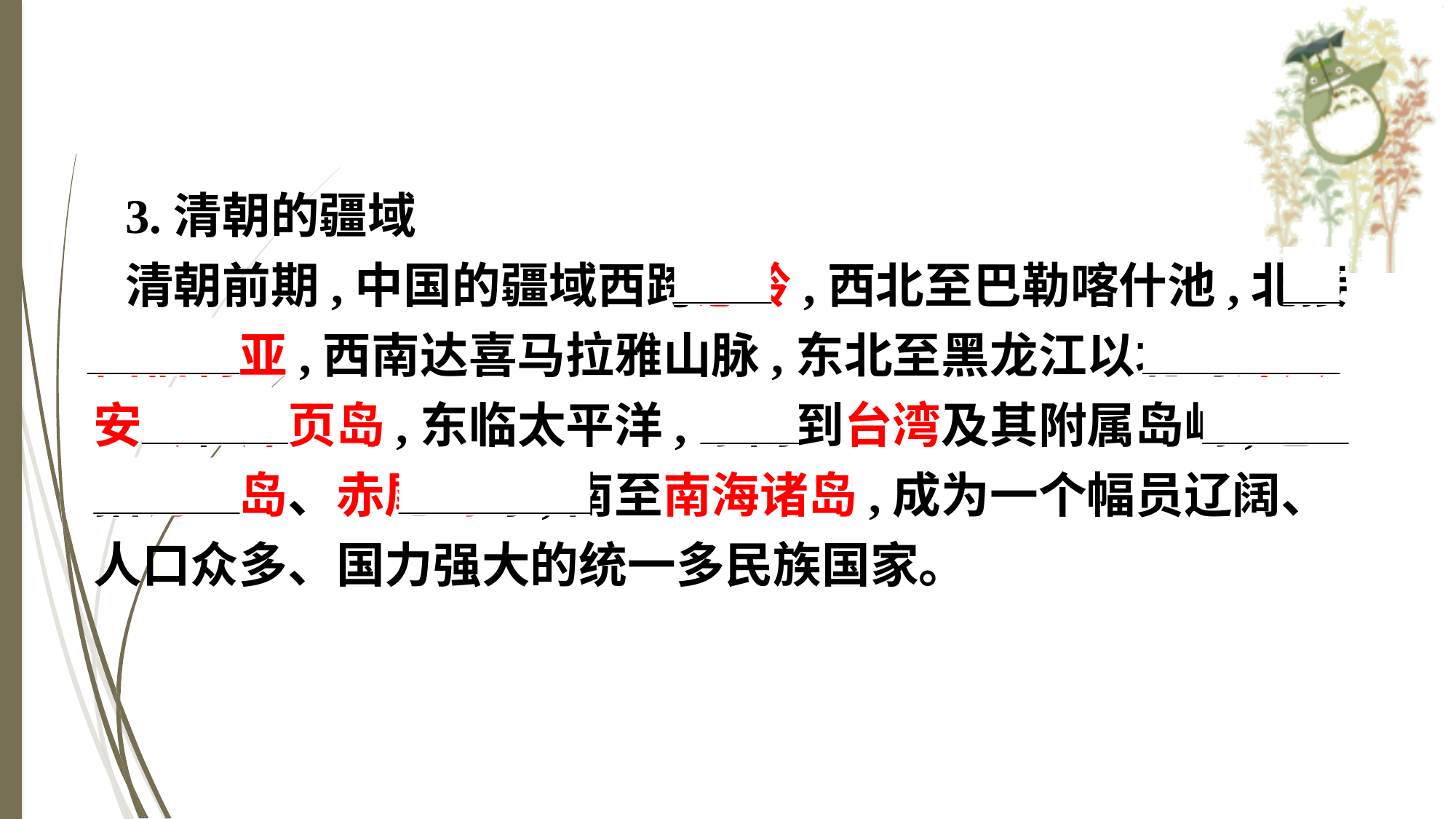

3.清朝的疆域
清朝前期,中国的疆域西跨葱岭,西北至巴勒喀什池,北接西伯利亚,西南达喜马拉雅山脉,东北至黑龙江以北的外兴安岭和库页岛,东临太平洋,东南到台湾及其附属岛屿,包括钓鱼岛、赤尾屿等,南至南海诸岛,成为一个幅员辽阔、人口众多、国力强大的统一多民族国家。